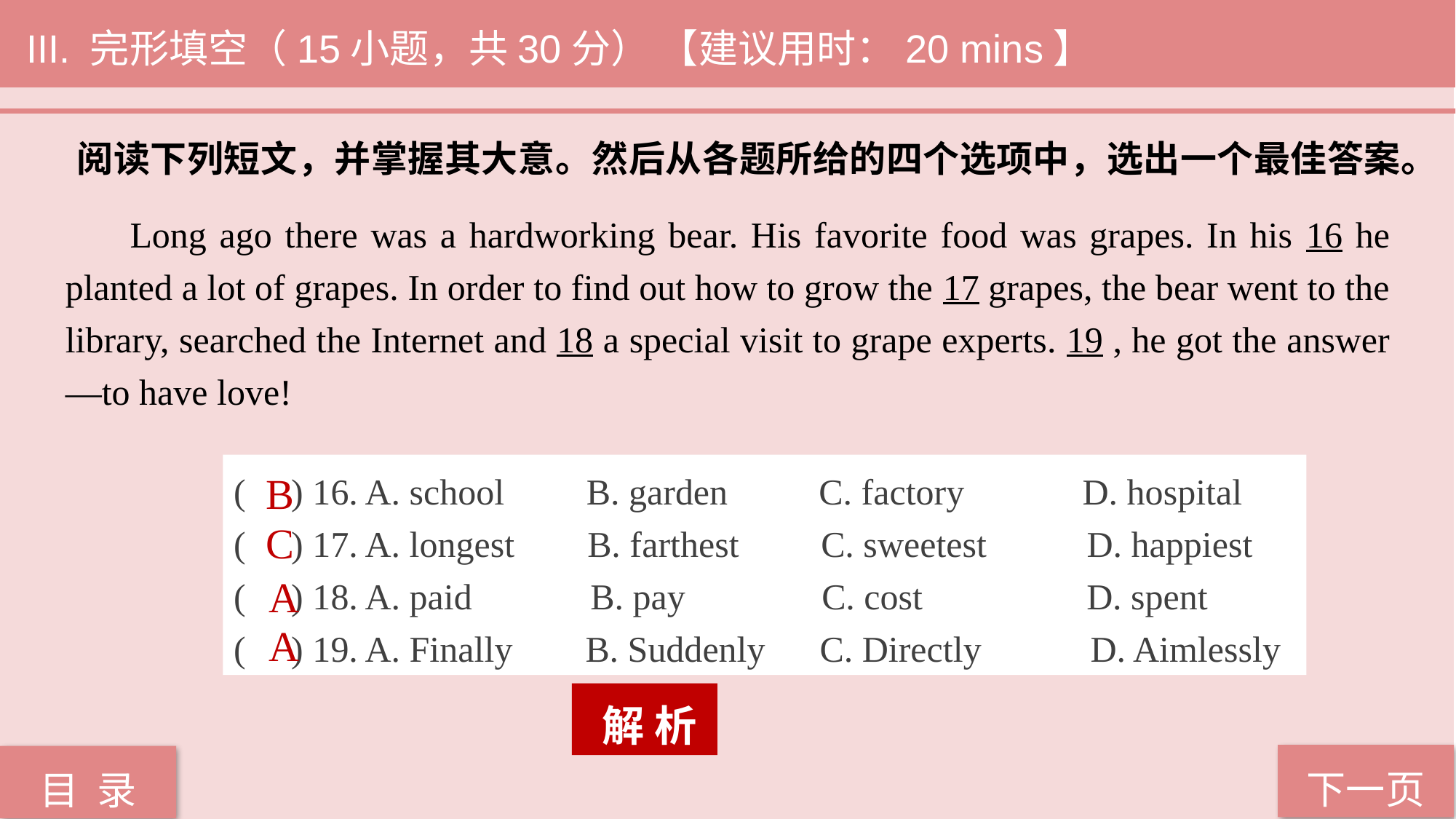

III. 完形填空（15小题，共30分） 【建议用时：20 mins】
阅读下列短文，并掌握其大意。然后从各题所给的四个选项中，选出一个最佳答案。
     Long ago there was a hardworking bear. His favorite food was grapes. In his 16 he planted a lot of grapes. In order to find out how to grow the 17 grapes, the bear went to the library, searched the Internet and 18 a special visit to grape experts. 19 , he got the answer—to have love!
(     ) 16. A. school         B. garden          C. factory             D. hospital
(     ) 17. A. longest        B. farthest         C. sweetest           D. happiest
(     ) 18. A. paid             B. pay               C. cost                  D. spent
(     ) 19. A. Finally        B. Suddenly      C. Directly            D. Aimlessly
B
C
A
A
 解 析